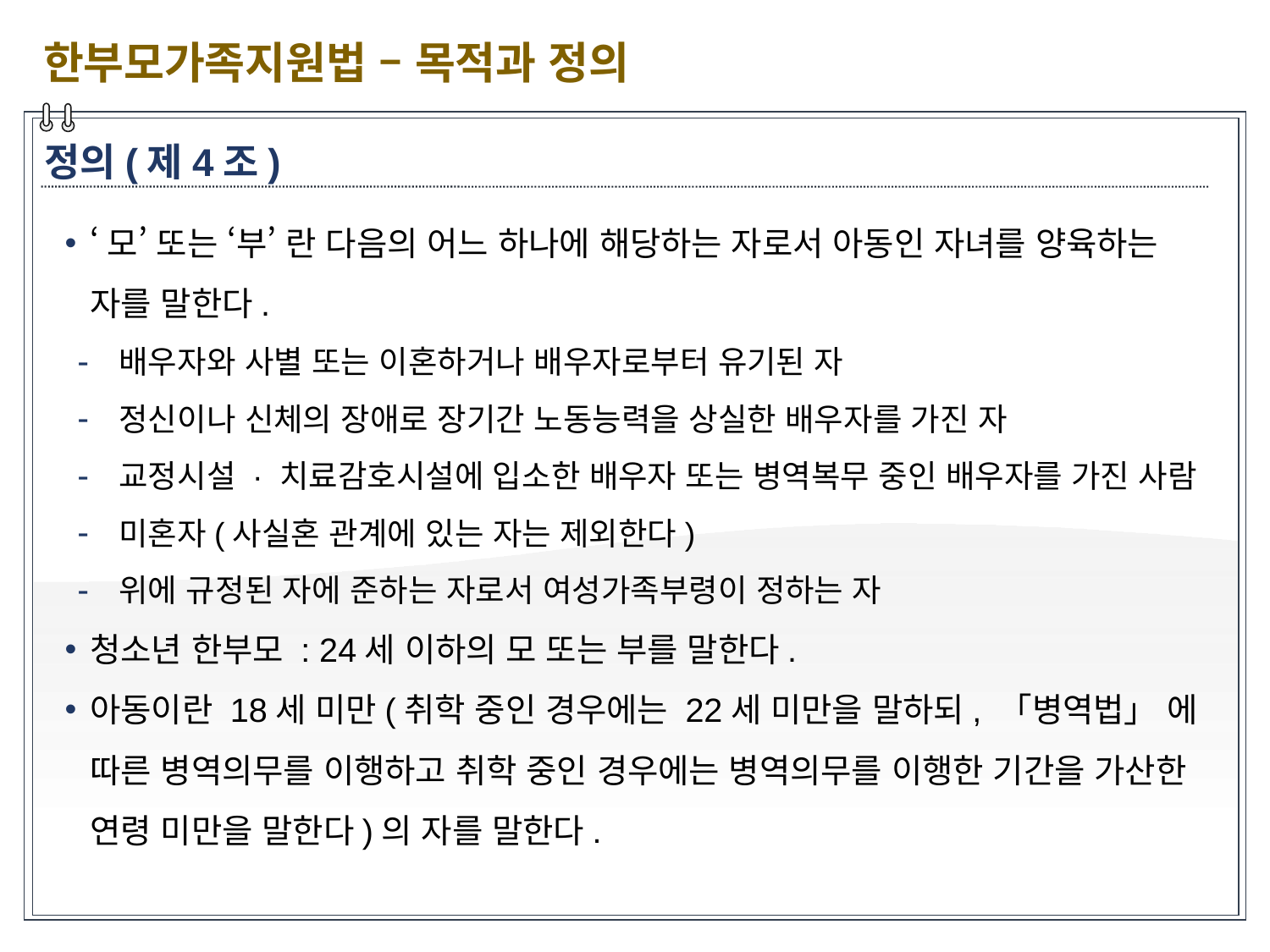

한부모가족지원법 – 목적과 정의

정의(제4조)

‘모’ 또는 ‘부’ 란 다음의 어느 하나에 해당하는 자로서 아동인 자녀를 양육하는 자를 말한다.
 배우자와 사별 또는 이혼하거나 배우자로부터 유기된 자
 정신이나 신체의 장애로 장기간 노동능력을 상실한 배우자를 가진 자
 교정시설 · 치료감호시설에 입소한 배우자 또는 병역복무 중인 배우자를 가진 사람
 미혼자(사실혼 관계에 있는 자는 제외한다)
 위에 규정된 자에 준하는 자로서 여성가족부령이 정하는 자
청소년 한부모 : 24세 이하의 모 또는 부를 말한다.
아동이란 18세 미만(취학 중인 경우에는 22세 미만을 말하되, 「병역법」 에 따른 병역의무를 이행하고 취학 중인 경우에는 병역의무를 이행한 기간을 가산한 연령 미만을 말한다)의 자를 말한다.